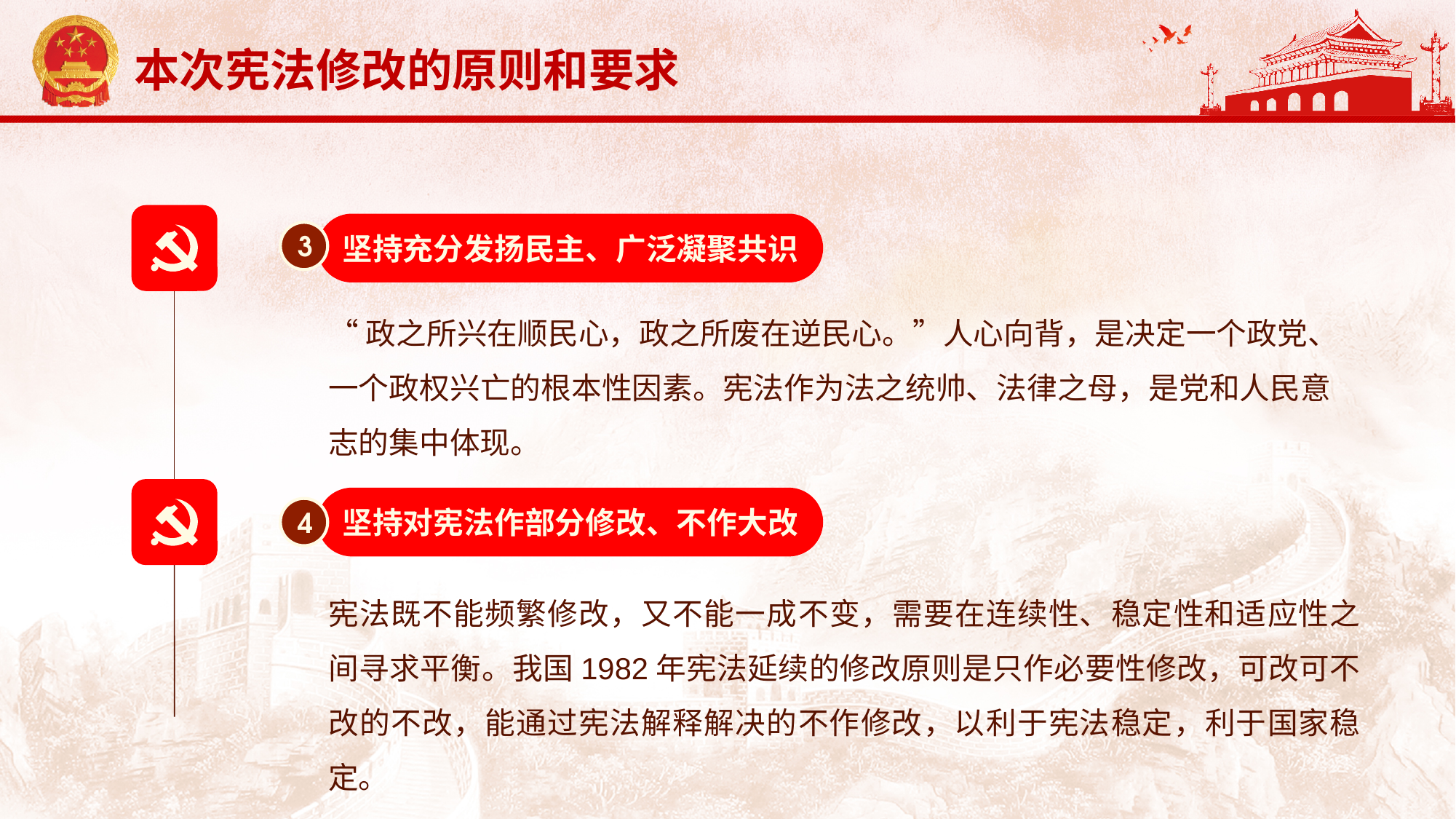

延迟符

坚持充分发扬民主、广泛凝聚共识
3
“政之所兴在顺民心，政之所废在逆民心。”人心向背，是决定一个政党、一个政权兴亡的根本性因素。宪法作为法之统帅、法律之母，是党和人民意志的集中体现。

坚持对宪法作部分修改、不作大改
4
宪法既不能频繁修改，又不能一成不变，需要在连续性、稳定性和适应性之间寻求平衡。我国1982年宪法延续的修改原则是只作必要性修改，可改可不改的不改，能通过宪法解释解决的不作修改，以利于宪法稳定，利于国家稳定。